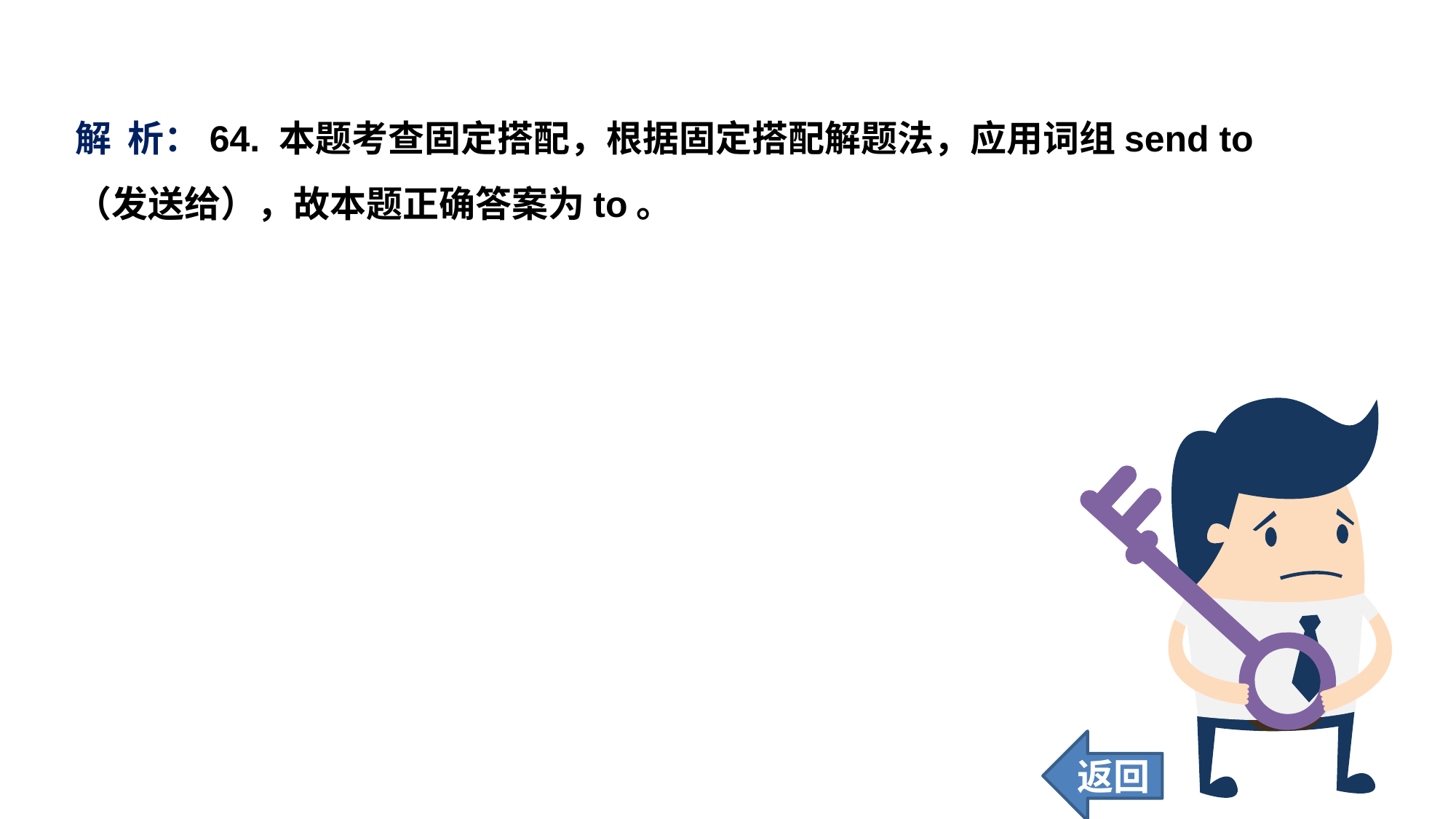

解  析：64. 本题考查固定搭配，根据固定搭配解题法，应用词组send to（发送给），故本题正确答案为to。

返回
277